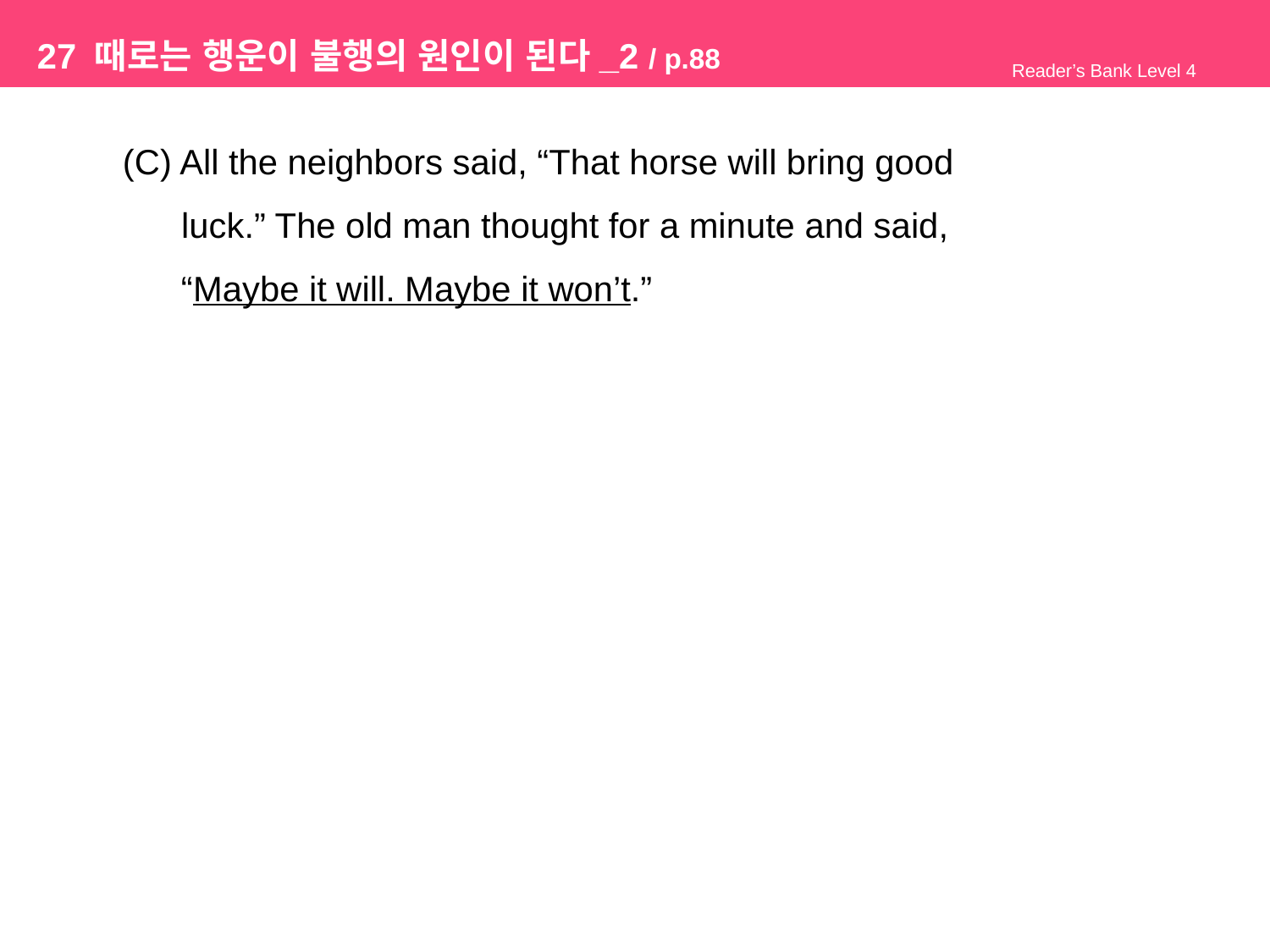

# 27 때로는 행운이 불행의 원인이 된다_2 / p.88
Reader’s Bank Level 4

(C) All the neighbors said, “That horse will bring good
      luck.” The old man thought for a minute and said,
      “Maybe it will. Maybe it won’t.”